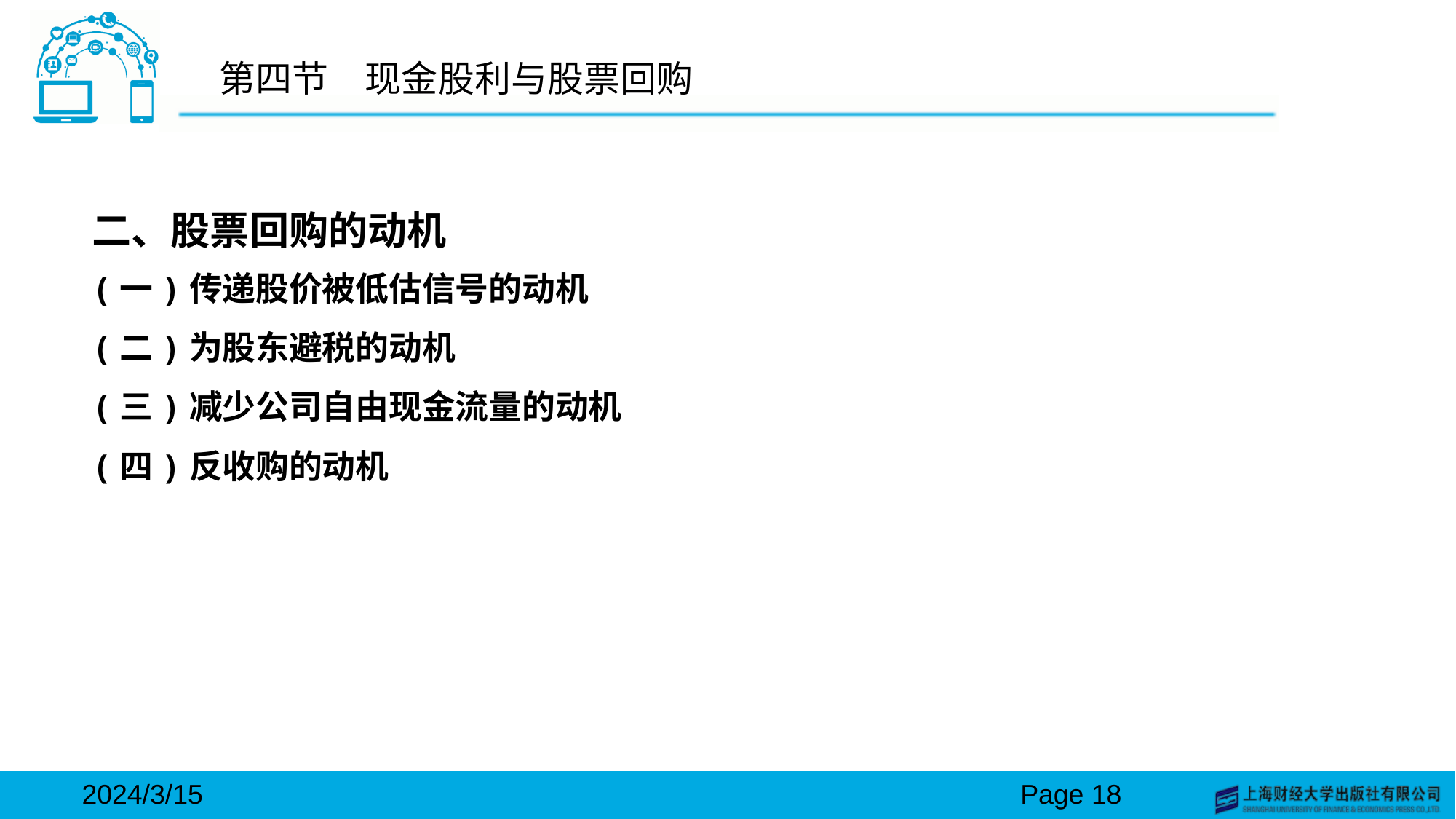

# 第四节　现金股利与股票回购
二、股票回购的动机
(一)传递股价被低估信号的动机
(二)为股东避税的动机
(三)减少公司自由现金流量的动机
(四)反收购的动机

2024/3/15
Page 18